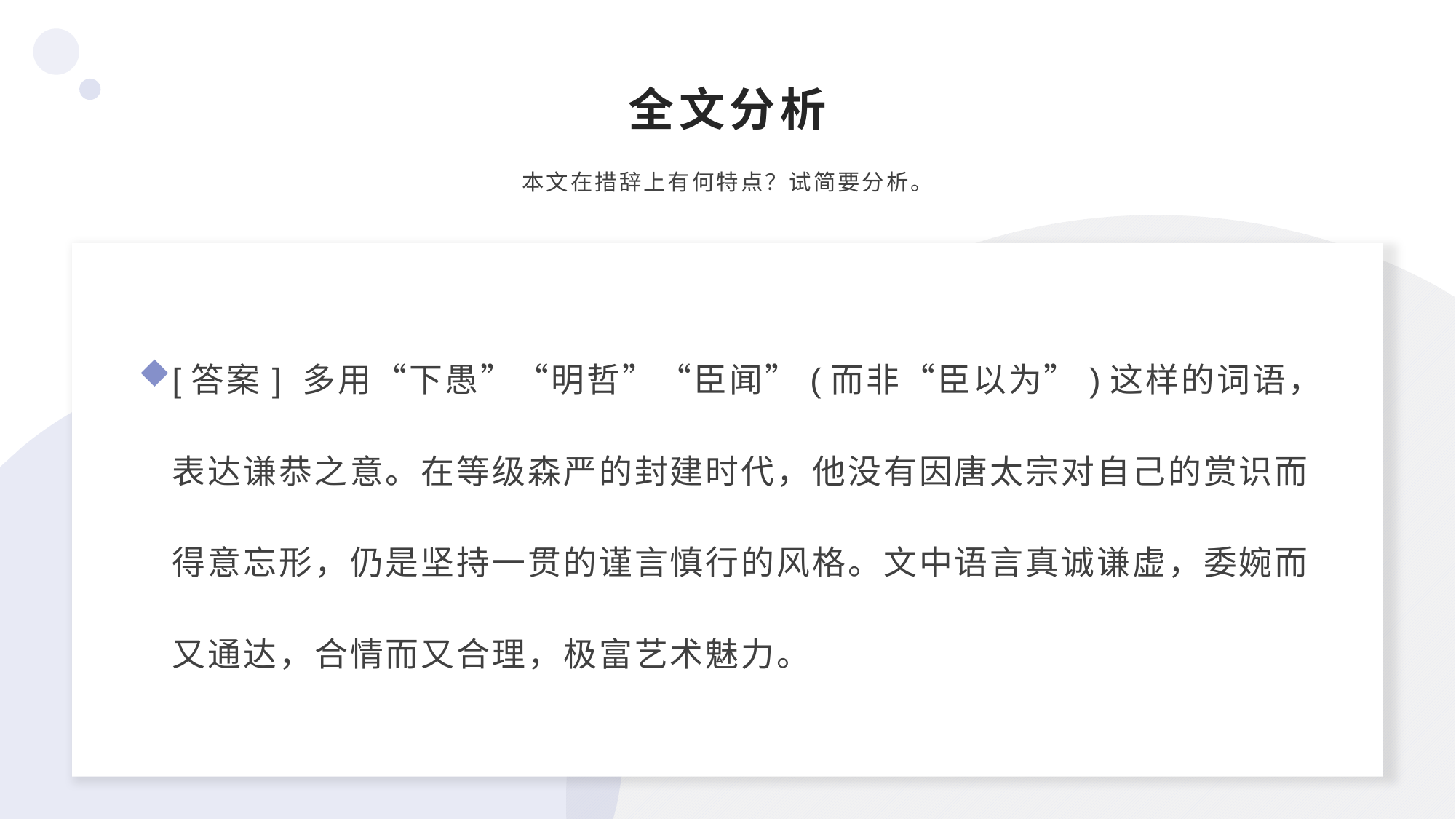

全文分析

本文在措辞上有何特点？试简要分析。

[答案] 多用“下愚”“明哲”“臣闻”(而非“臣以为”)这样的词语，表达谦恭之意。在等级森严的封建时代，他没有因唐太宗对自己的赏识而得意忘形，仍是坚持一贯的谨言慎行的风格。文中语言真诚谦虚，委婉而又通达，合情而又合理，极富艺术魅力。